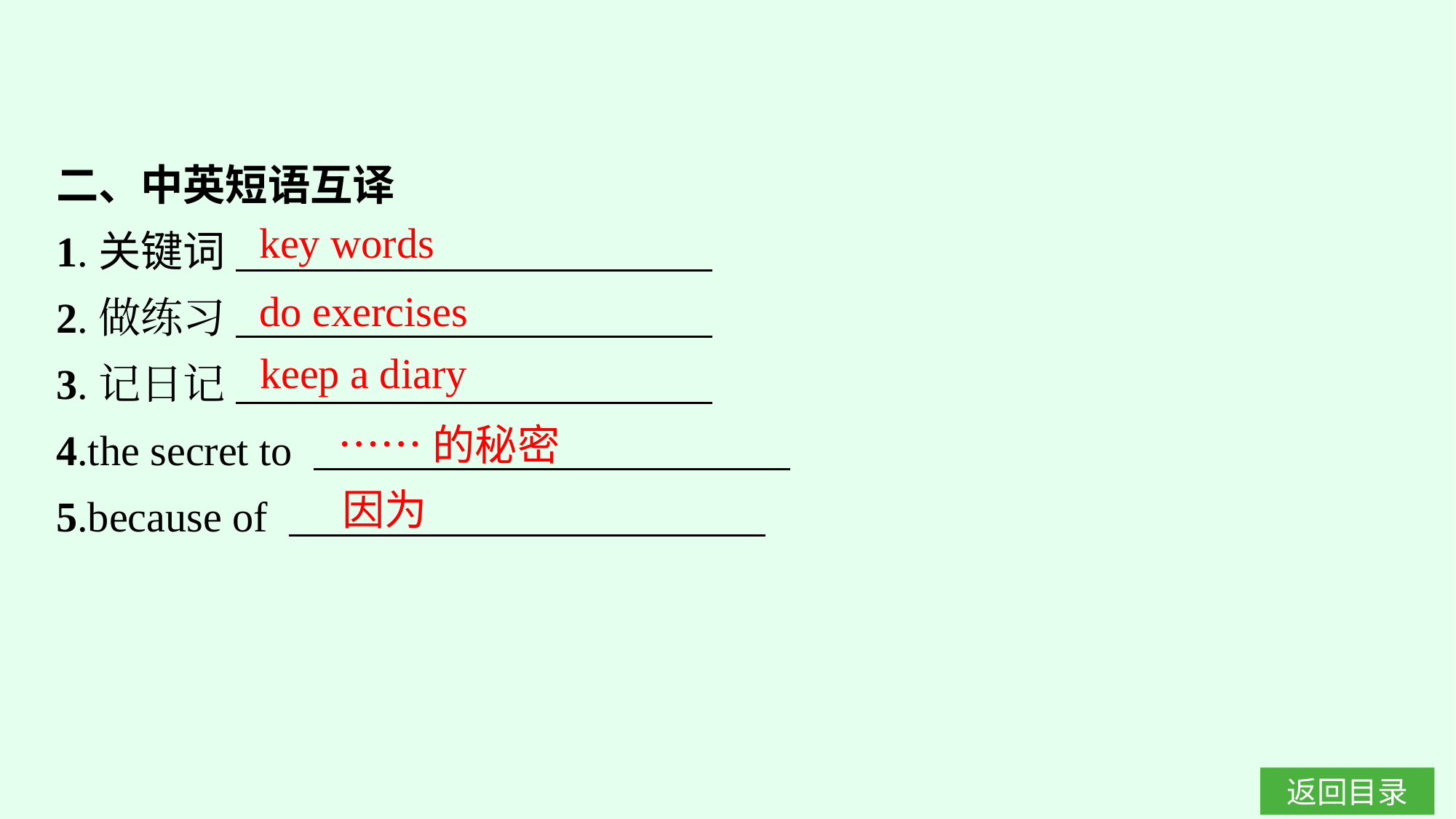

二、中英短语互译
1.关键词
2.做练习
3.记日记
4.the secret to
5.because of
key words
do exercises
keep a diary
……的秘密
因为